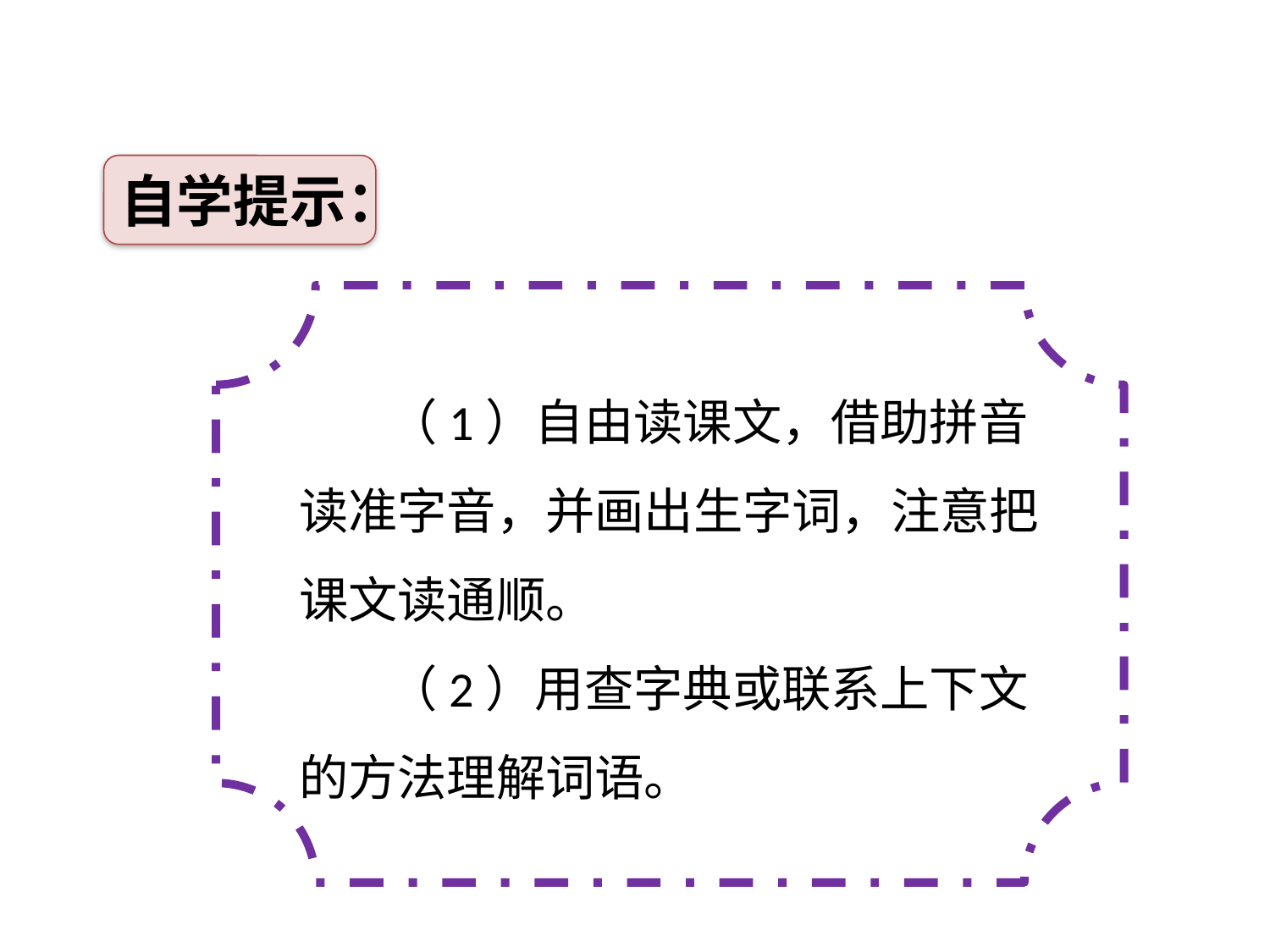

自学提示：
       （1）自由读课文，借助拼音读准字音，并画出生字词，注意把课文读通顺。
       （2）用查字典或联系上下文的方法理解词语。